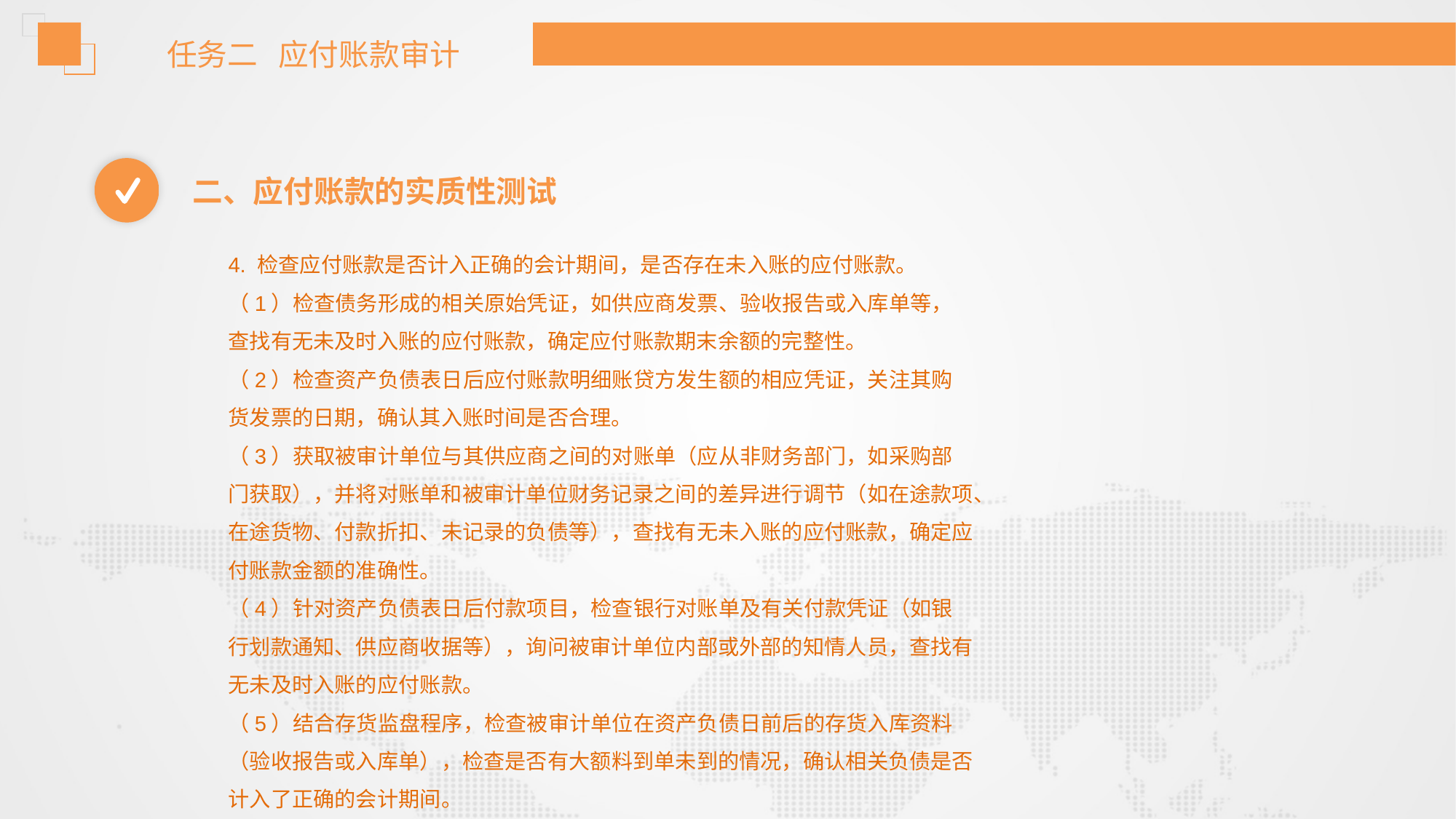

任务二   应付账款审计

二、应付账款的实质性测试
4. 检查应付账款是否计入正确的会计期间，是否存在未入账的应付账款。
（1）检查债务形成的相关原始凭证，如供应商发票、验收报告或入库单等，
查找有无未及时入账的应付账款，确定应付账款期末余额的完整性。
（2）检查资产负债表日后应付账款明细账贷方发生额的相应凭证，关注其购
货发票的日期，确认其入账时间是否合理。
（3）获取被审计单位与其供应商之间的对账单（应从非财务部门，如采购部
门获取），并将对账单和被审计单位财务记录之间的差异进行调节（如在途款项、
在途货物、付款折扣、未记录的负债等），查找有无未入账的应付账款，确定应
付账款金额的准确性。
（4）针对资产负债表日后付款项目，检查银行对账单及有关付款凭证（如银
行划款通知、供应商收据等），询问被审计单位内部或外部的知情人员，查找有
无未及时入账的应付账款。
（5）结合存货监盘程序，检查被审计单位在资产负债日前后的存货入库资料
（验收报告或入库单），检查是否有大额料到单未到的情况，确认相关负债是否
计入了正确的会计期间。